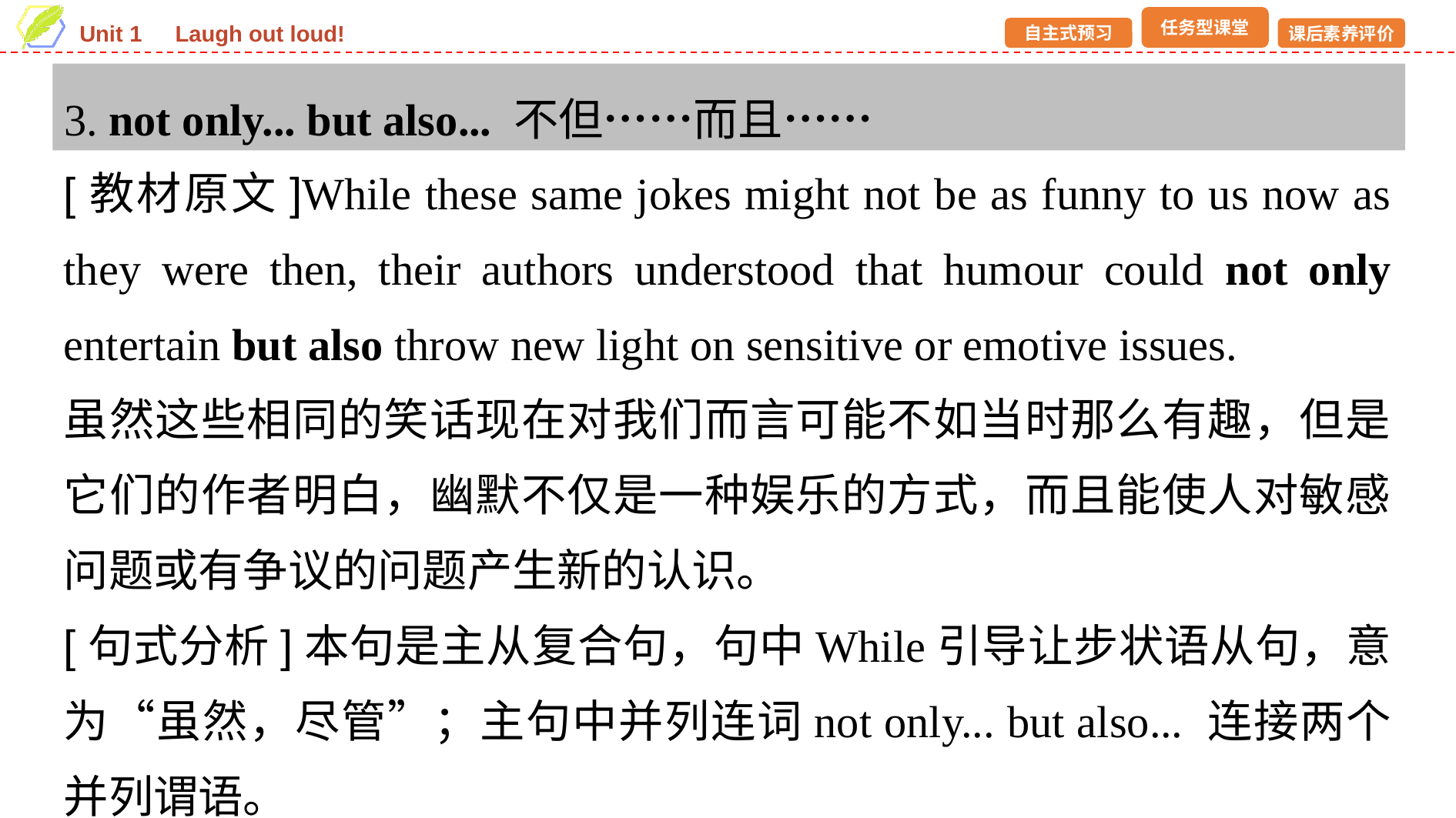

3. not only... but also... 不但……而且……
[教材原文]While these same jokes might not be as funny to us now as they were then, their authors understood that humour could not only entertain but also throw new light on sensitive or emotive issues.
虽然这些相同的笑话现在对我们而言可能不如当时那么有趣，但是它们的作者明白，幽默不仅是一种娱乐的方式，而且能使人对敏感问题或有争议的问题产生新的认识。
[句式分析]本句是主从复合句，句中While引导让步状语从句，意为“虽然，尽管”；主句中并列连词not only... but also... 连接两个并列谓语。